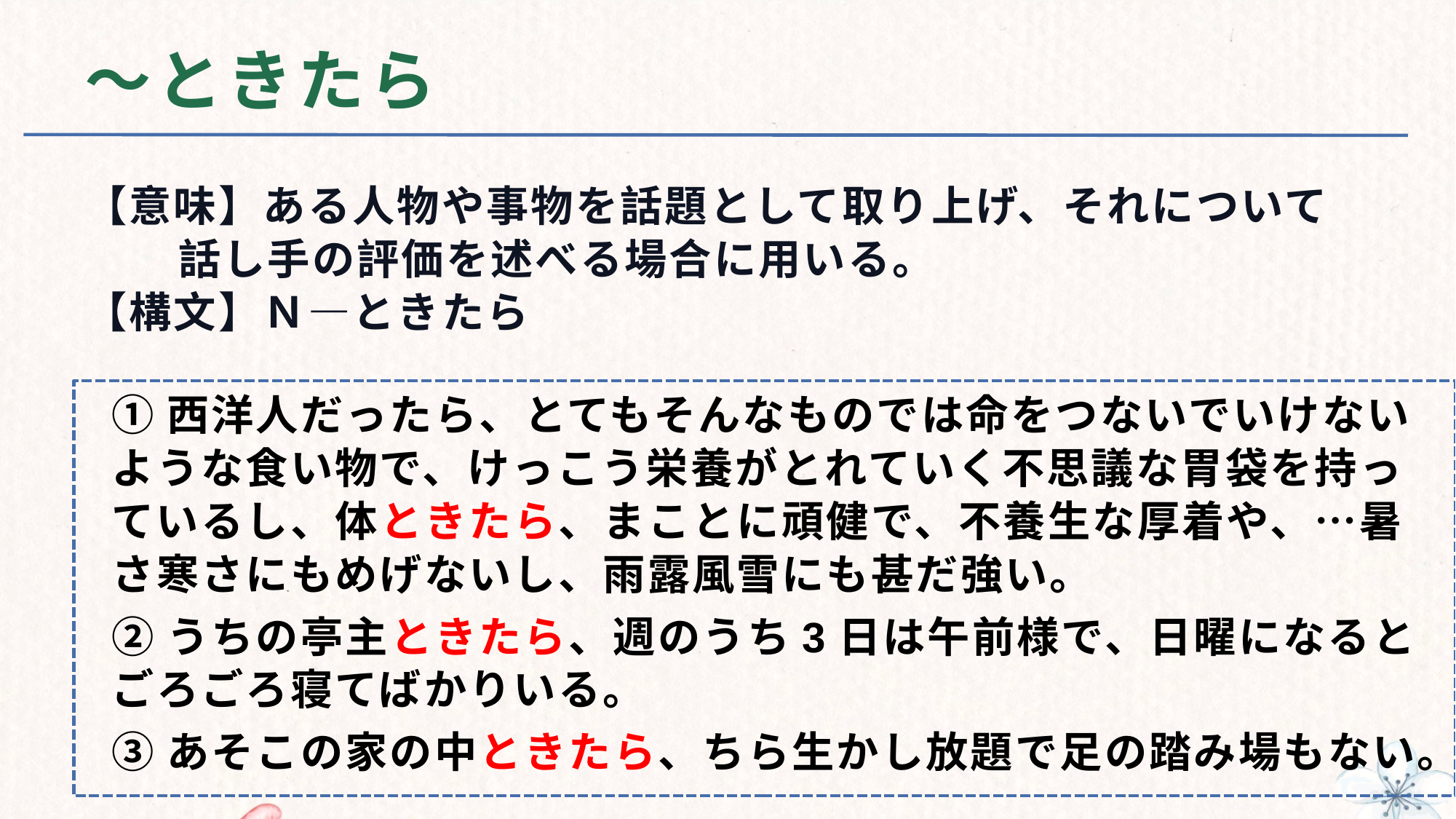

# ～ときたら
【意味】ある人物や事物を話題として取り上げ、それについて
       話し手の評価を述べる場合に用いる。
【構文】Ｎ—ときたら
①西洋人だったら、とてもそんなものでは命をつないでいけないような食い物で、けっこう栄養がとれていく不思議な胃袋を持っているし、体ときたら、まことに頑健で、不養生な厚着や、…暑さ寒さにもめげないし、雨露風雪にも甚だ強い。
②うちの亭主ときたら、週のうち3日は午前様で、日曜になるとごろごろ寝てばかりいる。
③あそこの家の中ときたら、ちら生かし放題で足の踏み場もない。